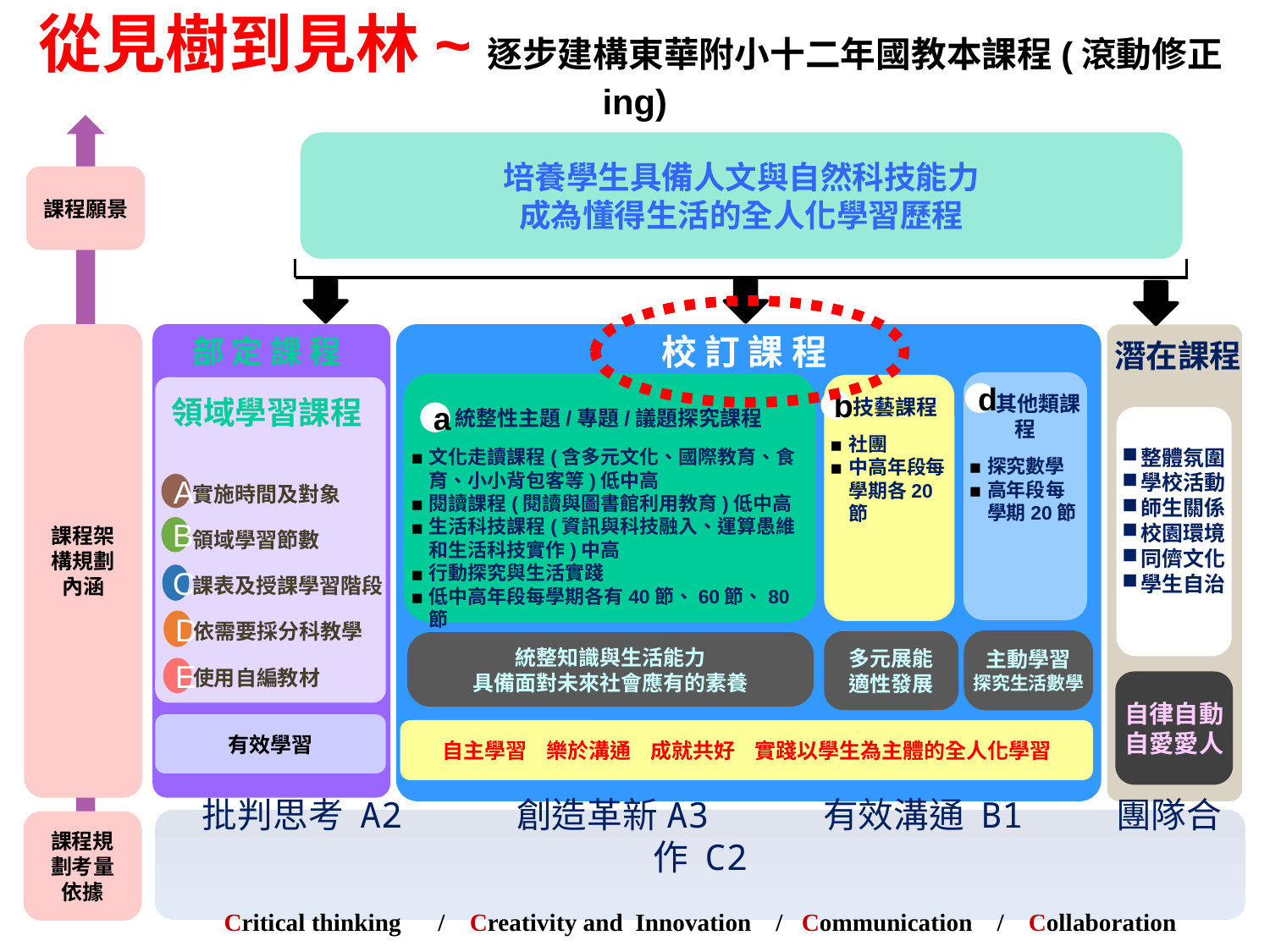

從見樹到見林~逐步建構東華附小十二年國教本課程(滾動修正ing)

培養學生具備人文與自然科技能力
成為懂得生活的全人化學習歷程
課程願景

部 定 課 程
潛在課程

整體氛圍
學校活動
師生關係
校園環境
同儕文化
學生自治

自律自動
自愛愛人
課程架構規劃內涵

校 訂 課 程

     其他類課程

探究數學
高年段每學期20節

     統整性主題/專題/議題探究課程

文化走讀課程(含多元文化、國際教育、食育、小小背包客等)低中高
閱讀課程(閱讀與圖書館利用教育)低中高
生活科技課程(資訊與科技融入、運算愚維和生活科技實作)中高
行動探究與生活實踐
低中高年段每學期各有40節、60節、80節

  技藝課程

社團
中高年段每學期各20節

d
領域學習課程
b
a
A
實施時間及對象
B
領域學習節數
C
課表及授課學習階段
D
依需要採分科教學
主動學習
探究生活數學
多元展能
適性發展
統整知識與生活能力
具備面對未來社會應有的素養
E
使用自編教材
有效學習
自主學習    樂於溝通    成就共好    實踐以學生為主體的全人化學習
  批判思考 A2     創造革新A3     有效溝通 B1    團隊合作 C2

Critical thinking      /    Creativity and  Innovation    /   Communication    /    Collaboration
課程規劃考量依據